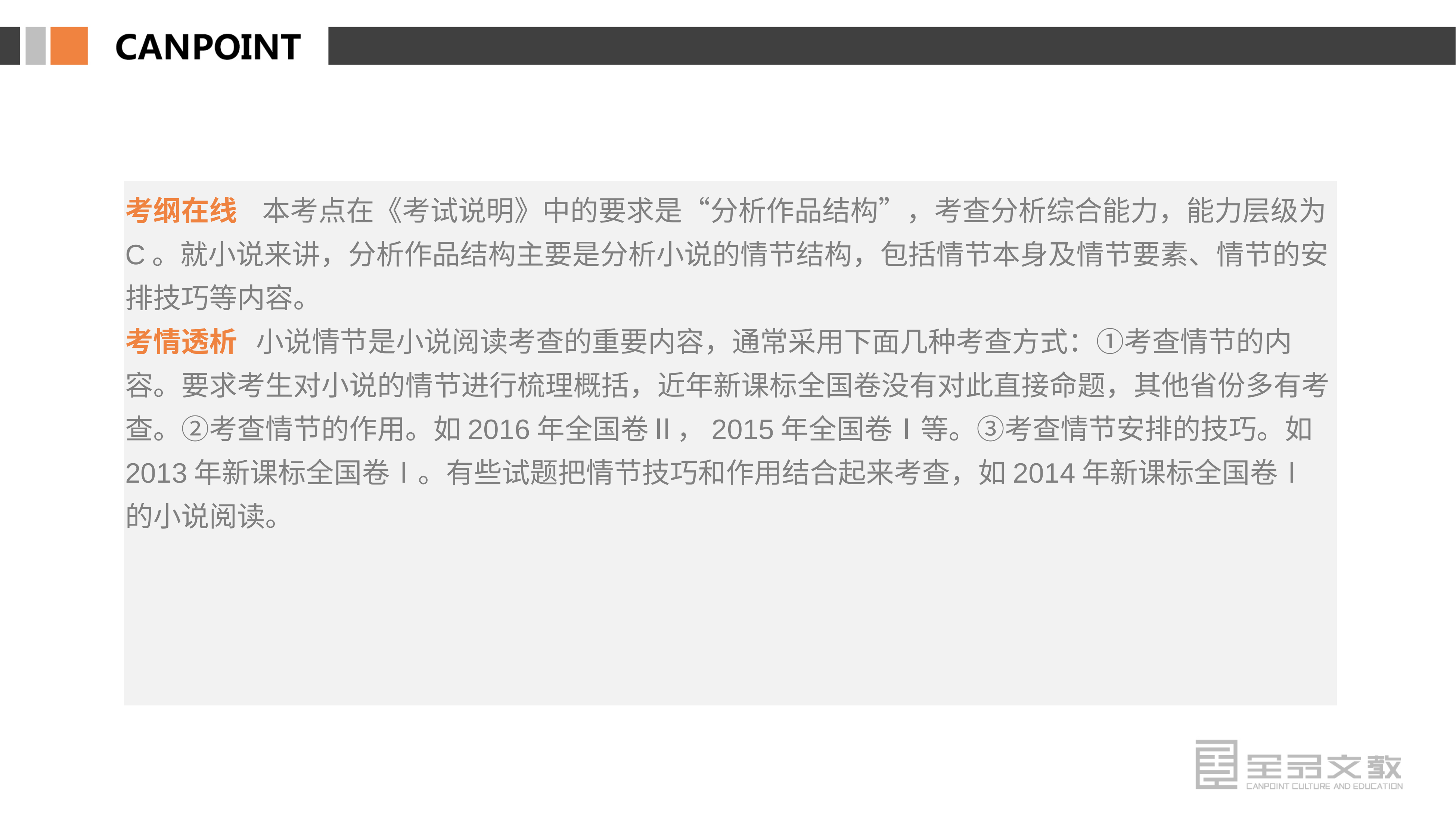

考纲在线    本考点在《考试说明》中的要求是“分析作品结构”，考查分析综合能力，能力层级为C。就小说来讲，分析作品结构主要是分析小说的情节结构，包括情节本身及情节要素、情节的安排技巧等内容。
考情透析   小说情节是小说阅读考查的重要内容，通常采用下面几种考查方式：①考查情节的内容。要求考生对小说的情节进行梳理概括，近年新课标全国卷没有对此直接命题，其他省份多有考查。②考查情节的作用。如2016年全国卷Ⅱ，2015年全国卷Ⅰ等。③考查情节安排的技巧。如2013年新课标全国卷Ⅰ。有些试题把情节技巧和作用结合起来考查，如2014年新课标全国卷Ⅰ的小说阅读。